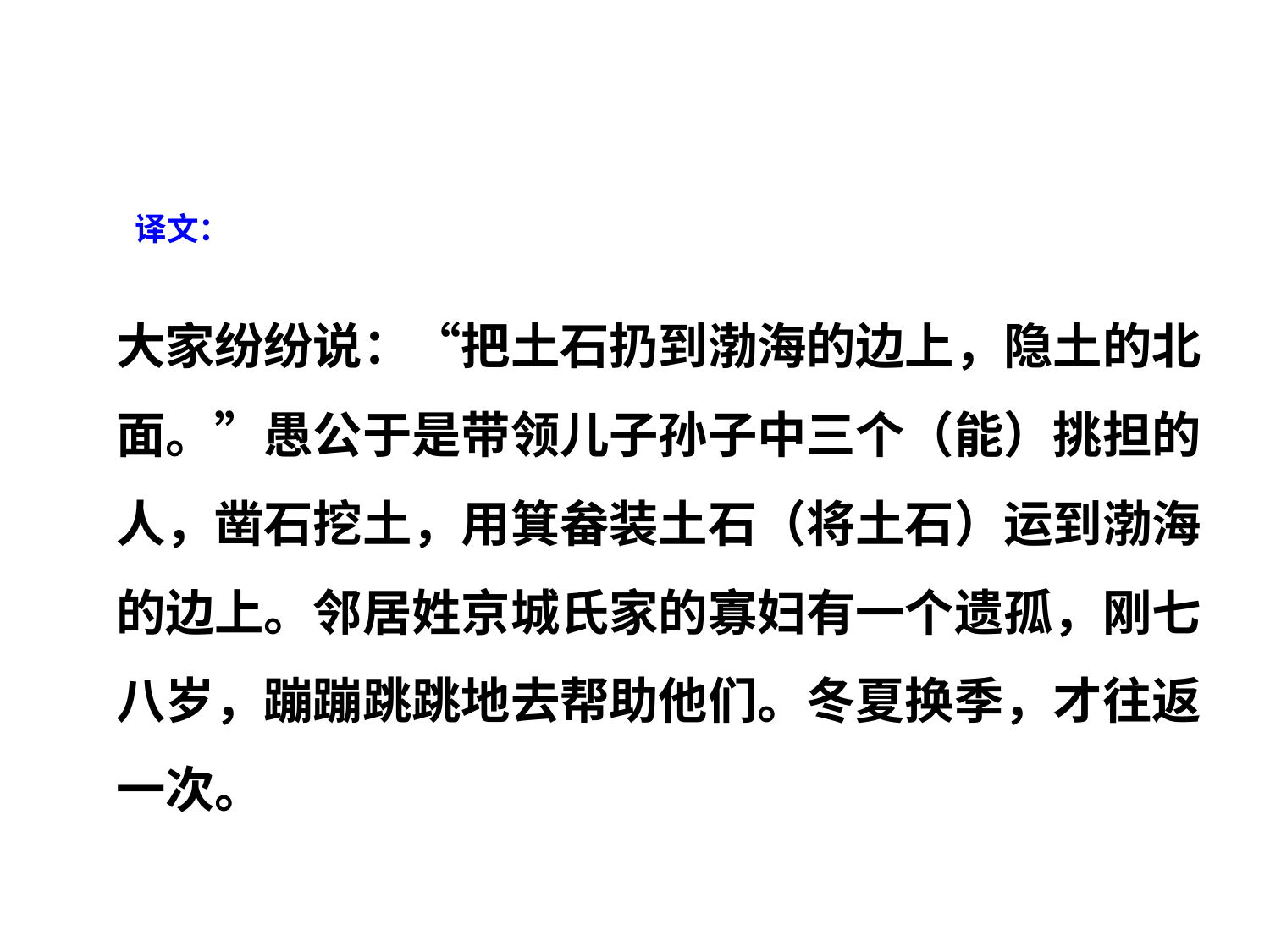

译文：
大家纷纷说：“把土石扔到渤海的边上，隐土的北面。”愚公于是带领儿子孙子中三个（能）挑担的人，凿石挖土，用箕畚装土石（将土石）运到渤海的边上。邻居姓京城氏家的寡妇有一个遗孤，刚七八岁，蹦蹦跳跳地去帮助他们。冬夏换季，才往返一次。